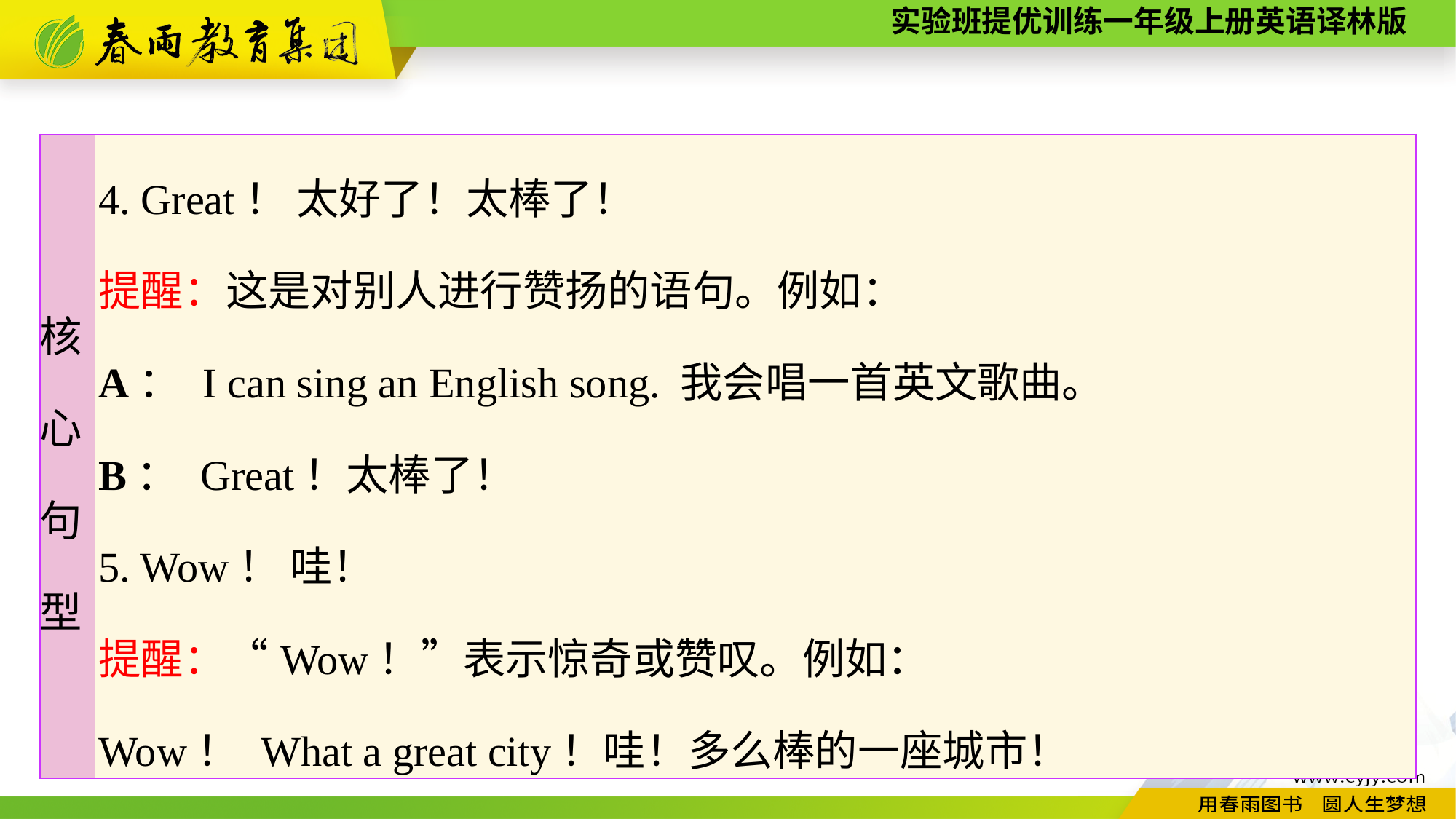

| 核 心 句 型 | 4. Great！ 太好了！太棒了！ 提醒：这是对别人进行赞扬的语句。例如： A： I can sing an English song. 我会唱一首英文歌曲。 B： Great！太棒了！ 5. Wow！ 哇！ 提醒：“Wow！”表示惊奇或赞叹。例如： Wow！ What a great city！哇！多么棒的一座城市！ |
| --- | --- |